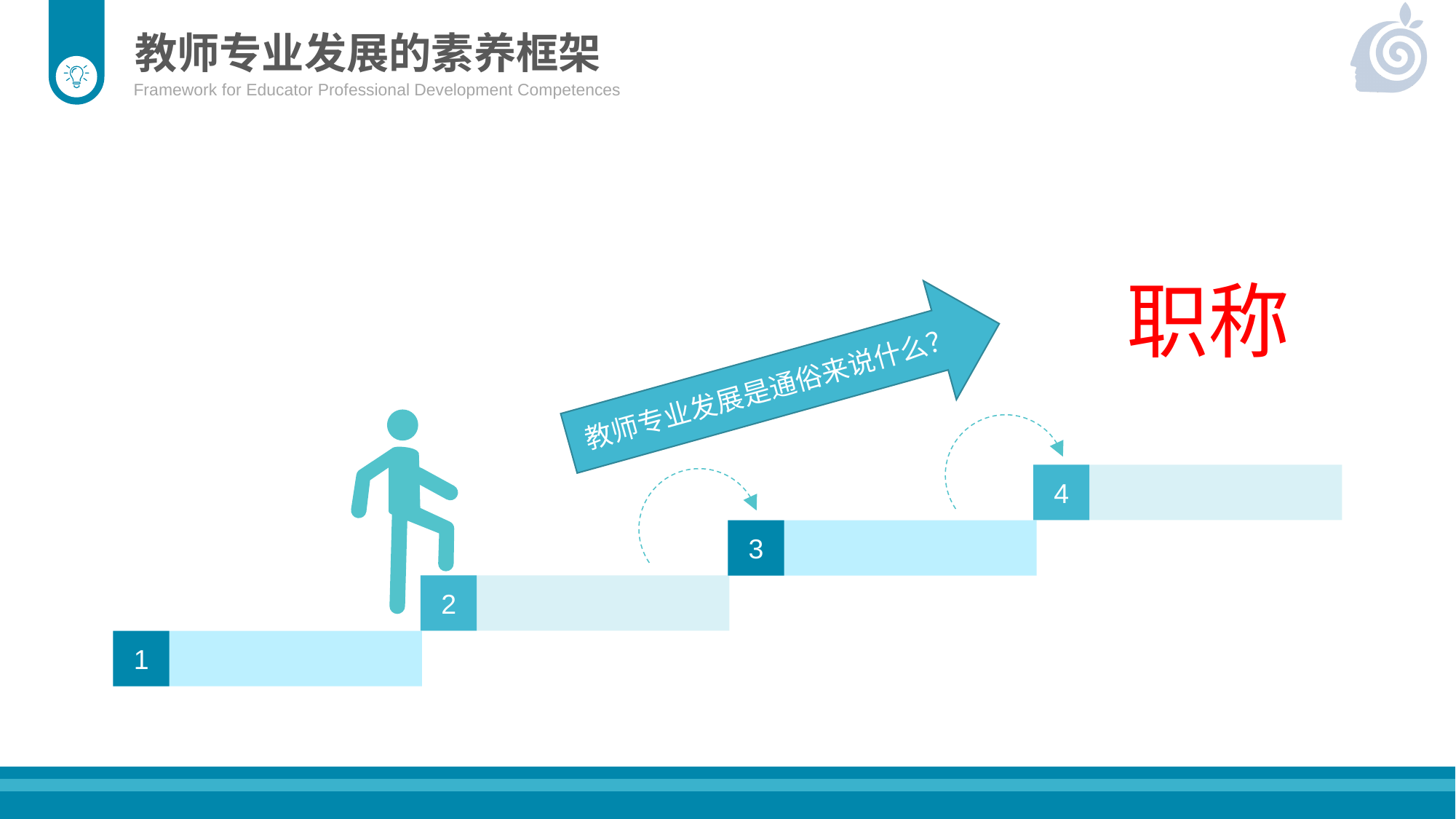

教师专业发展的素养框架
Framework for Educator Professional Development Competences
职称
教师专业发展是通俗来说什么？

4

3

2

1